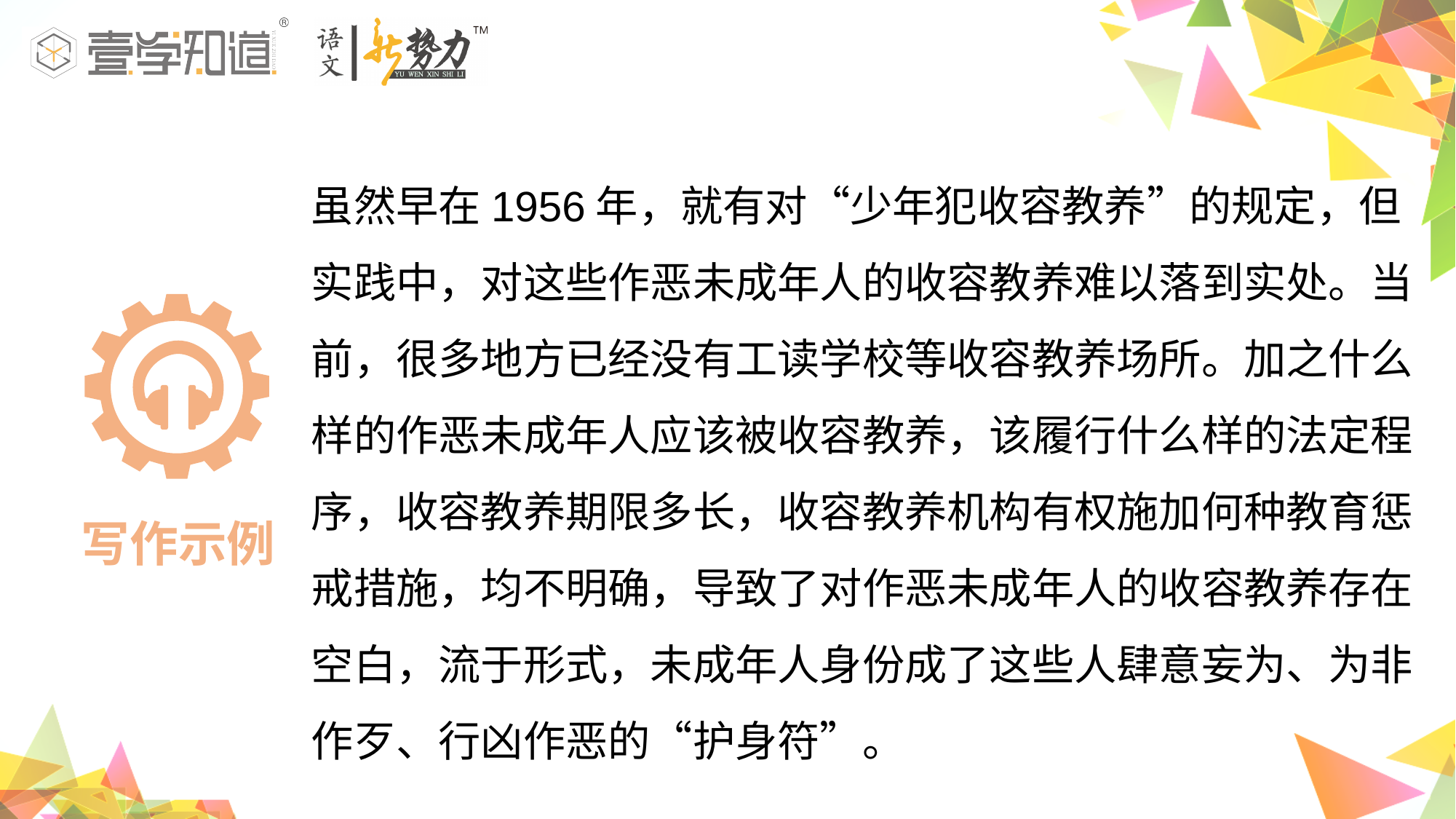

虽然早在1956年，就有对“少年犯收容教养”的规定，但实践中，对这些作恶未成年人的收容教养难以落到实处。当前，很多地方已经没有工读学校等收容教养场所。加之什么样的作恶未成年人应该被收容教养，该履行什么样的法定程序，收容教养期限多长，收容教养机构有权施加何种教育惩戒措施，均不明确，导致了对作恶未成年人的收容教养存在空白，流于形式，未成年人身份成了这些人肆意妄为、为非作歹、行凶作恶的“护身符”。

写作示例